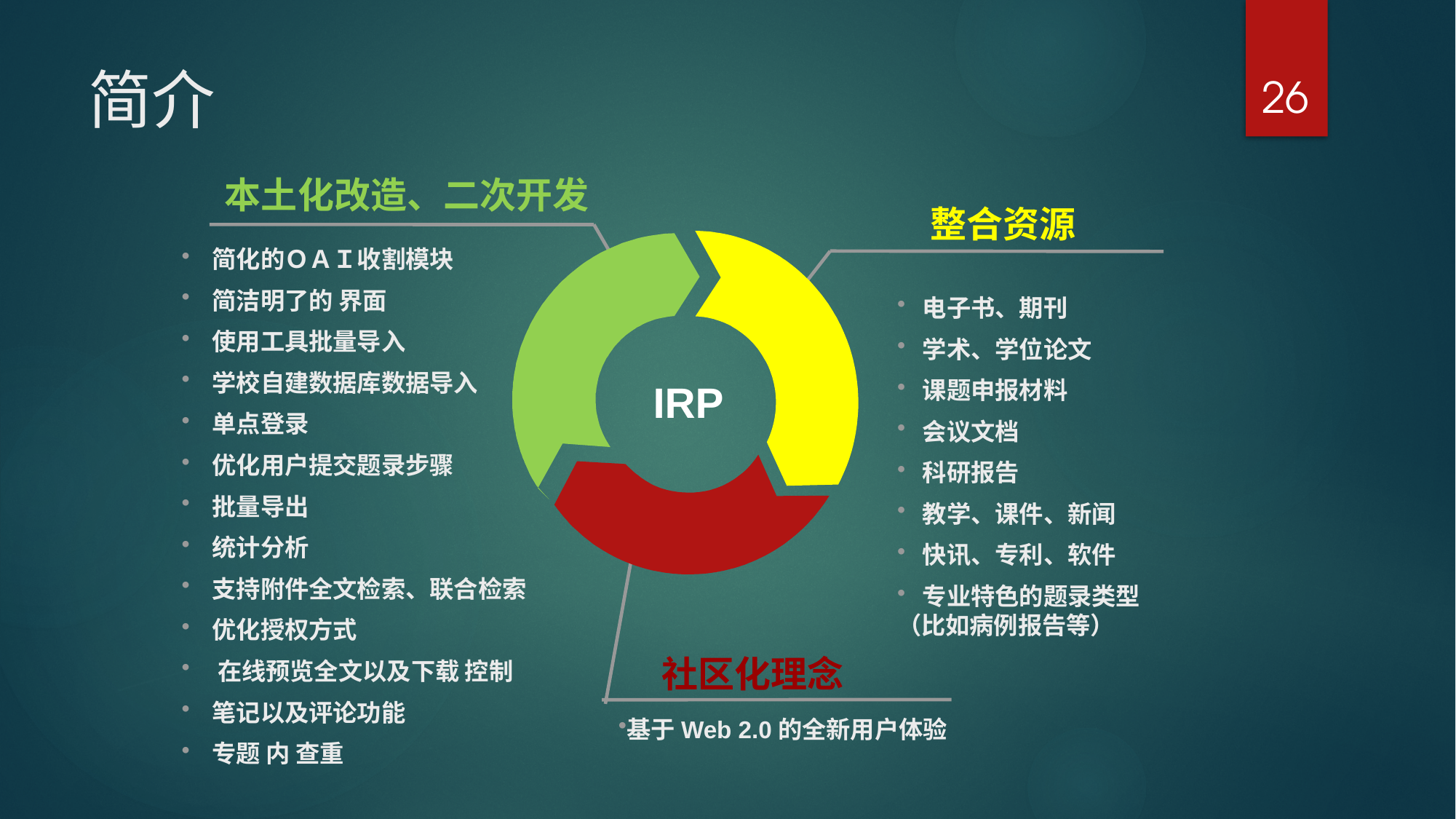

26
# 简介
本土化改造、二次开发
整合资源
   简化的ＯＡＩ收割模块
   简洁明了的 界面
   使用工具批量导入
   学校自建数据库数据导入
   单点登录
   优化用户提交题录步骤
   批量导出
   统计分析
   支持附件全文检索、联合检索
   优化授权方式
    在线预览全文以及下载 控制
   笔记以及评论功能
   专题 内 查重

  电子书、期刊
  学术、学位论文
  课题申报材料
  会议文档
  科研报告
  教学、课件、新闻
  快讯、专利、软件
  专业特色的题录类型（比如病例报告等）

IRP

社区化理念

基于Web 2.0的全新用户体验